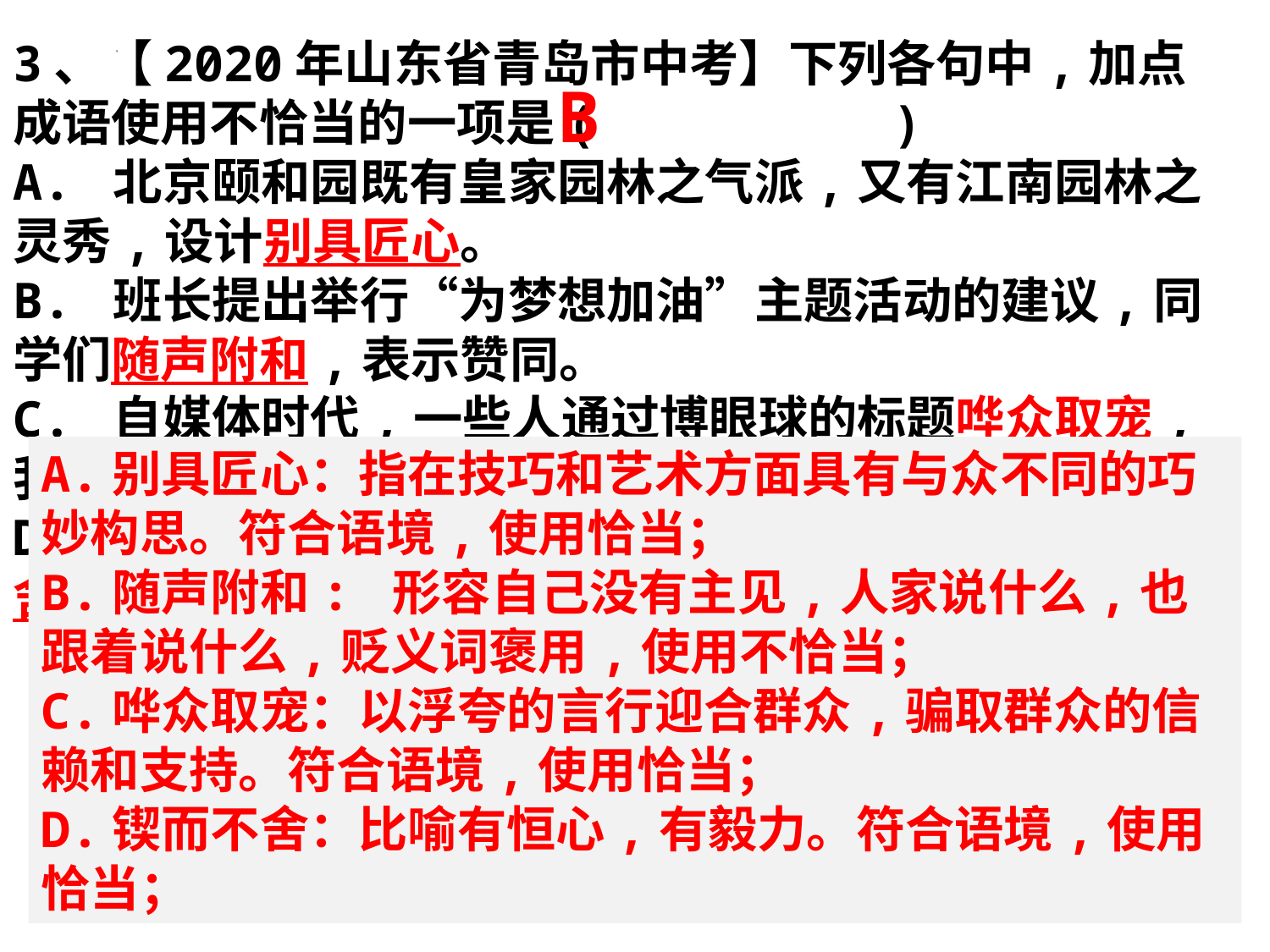

3、【2020年山东省青岛市中考】下列各句中,加点成语使用不恰当的一项是(          )
A. 北京颐和园既有皇家园林之气派,又有江南园林之灵秀,设计别具匠心。
B. 班长提出举行“为梦想加油”主题活动的建议,同学们随声附和,表示赞同。
C. 自媒体时代,一些人通过博眼球的标题哗众取宠,我们要抵制这种现象。
D. 几代“治沙人”面对重重困难,团结一致,锲而不舍,把千年沙漠变成了绿洲。
B
A.别具匠心：指在技巧和艺术方面具有与众不同的巧妙构思。符合语境,使用恰当；
B.随声附和: 形容自己没有主见,人家说什么,也跟着说什么,贬义词褒用,使用不恰当；
C.哗众取宠：以浮夸的言行迎合群众,骗取群众的信赖和支持。符合语境,使用恰当；
D.锲而不舍：比喻有恒心,有毅力。符合语境,使用恰当；